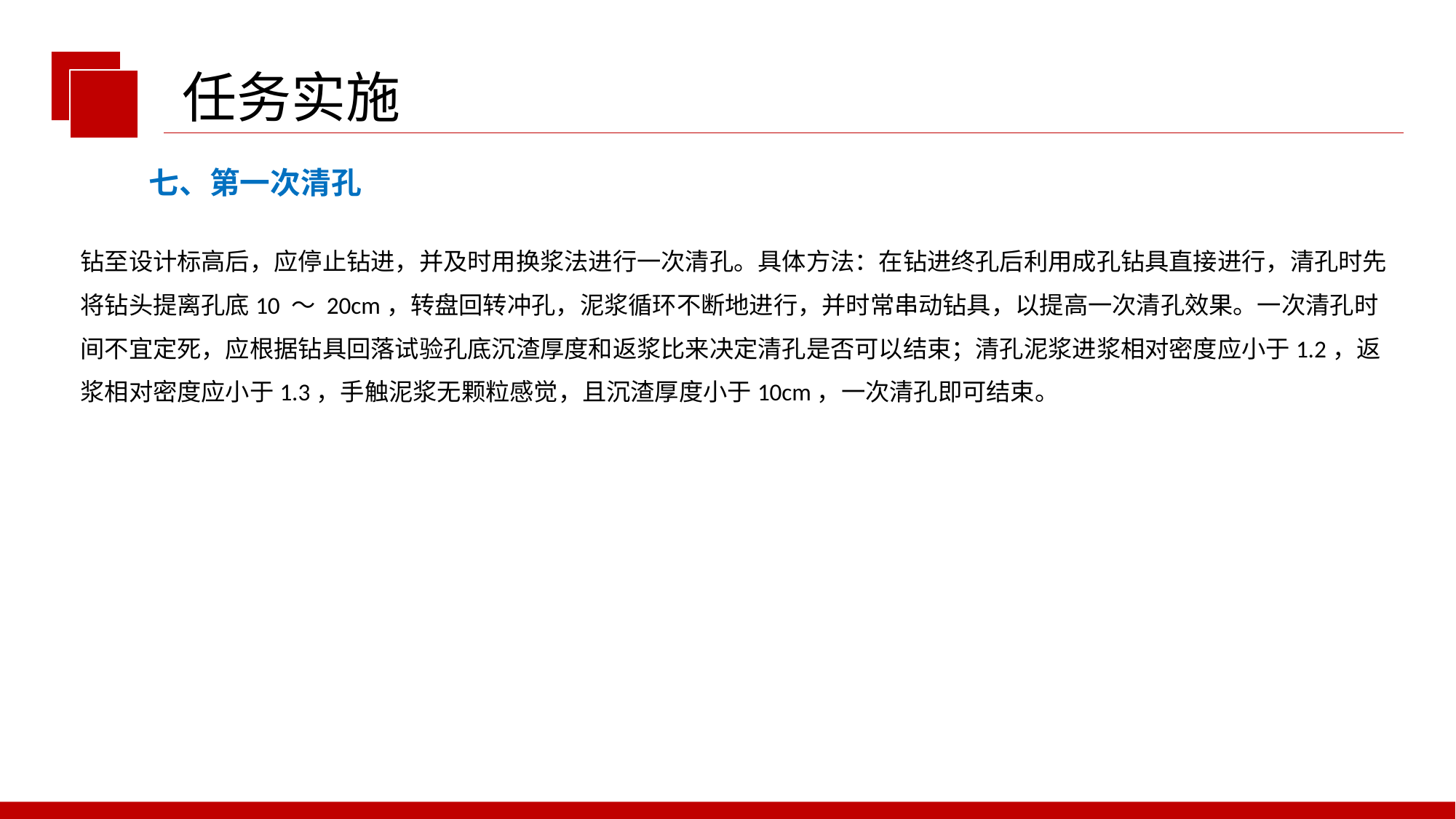

任务实施
七、第一次清孔
钻至设计标高后，应停止钻进，并及时用换浆法进行一次清孔。具体方法：在钻进终孔后利用成孔钻具直接进行，清孔时先将钻头提离孔底10 ～ 20cm，转盘回转冲孔，泥浆循环不断地进行，并时常串动钻具，以提高一次清孔效果。一次清孔时间不宜定死，应根据钻具回落试验孔底沉渣厚度和返浆比来决定清孔是否可以结束；清孔泥浆进浆相对密度应小于1.2，返浆相对密度应小于1.3，手触泥浆无颗粒感觉，且沉渣厚度小于10cm，一次清孔即可结束。